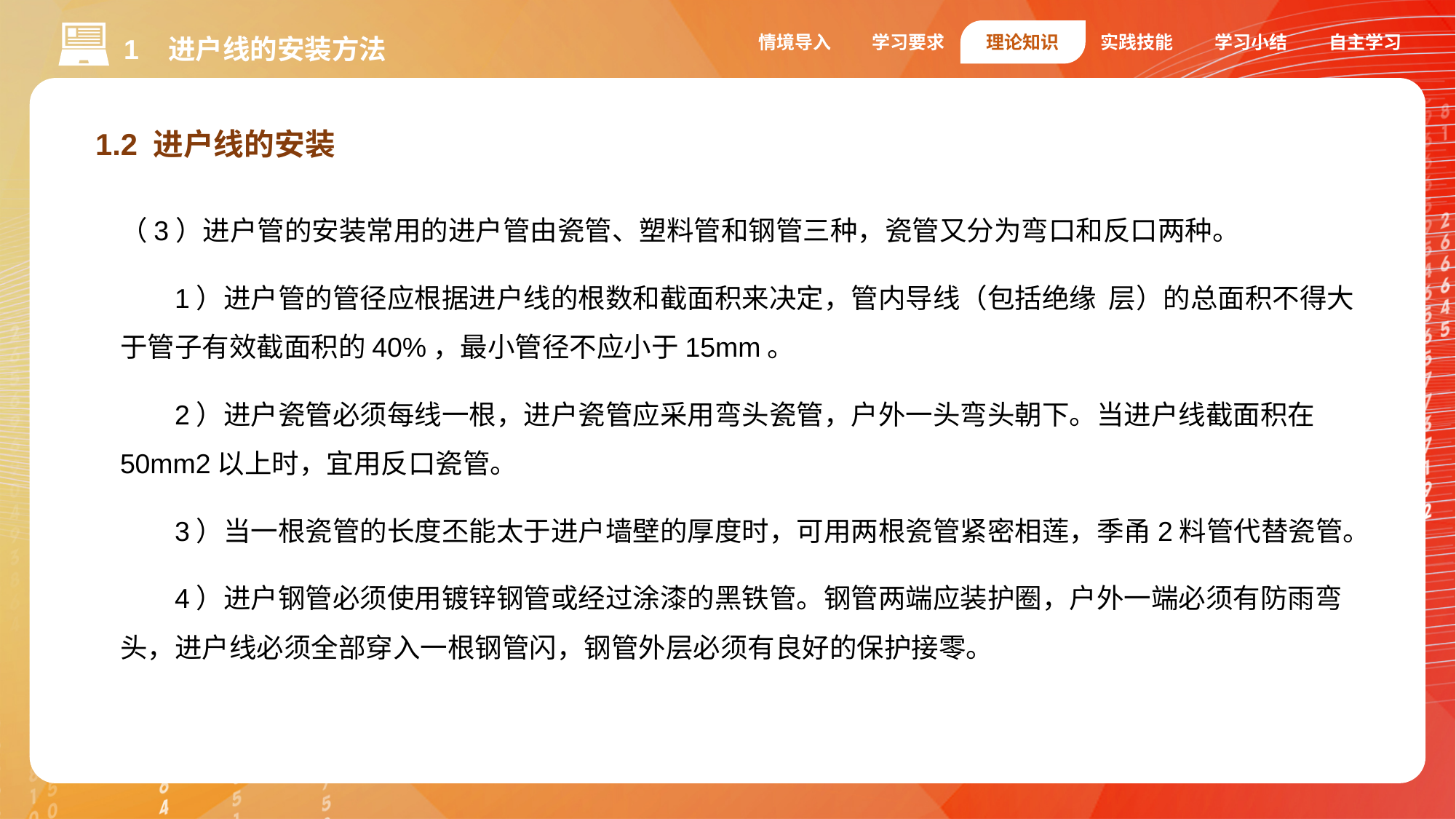

情境导入
学习要求
理论知识
实践技能
学习小结
自主学习

1   进户线的安装方法
1.2 进户线的安装
（3）进户管的安装常用的进户管由瓷管、塑料管和钢管三种，瓷管又分为弯口和反口两种。
1）进户管的管径应根据进户线的根数和截面积来决定，管内导线（包括绝缘  层）的总面积不得大于管子有效截面积的40%，最小管径不应小于15mm。
2）进户瓷管必须每线一根，进户瓷管应采用弯头瓷管，户外一头弯头朝下。当进户线截面积在50mm2以上时，宜用反口瓷管。
3）当一根瓷管的长度丕能太于进户墙壁的厚度时，可用两根瓷管紧密相莲，季甬2料管代替瓷管。
4）进户钢管必须使用镀锌钢管或经过涂漆的黑铁管。钢管两端应装护圈，户外一端必须有防雨弯头，进户线必须全部穿入一根钢管闪，钢管外层必须有良好的保护接零。